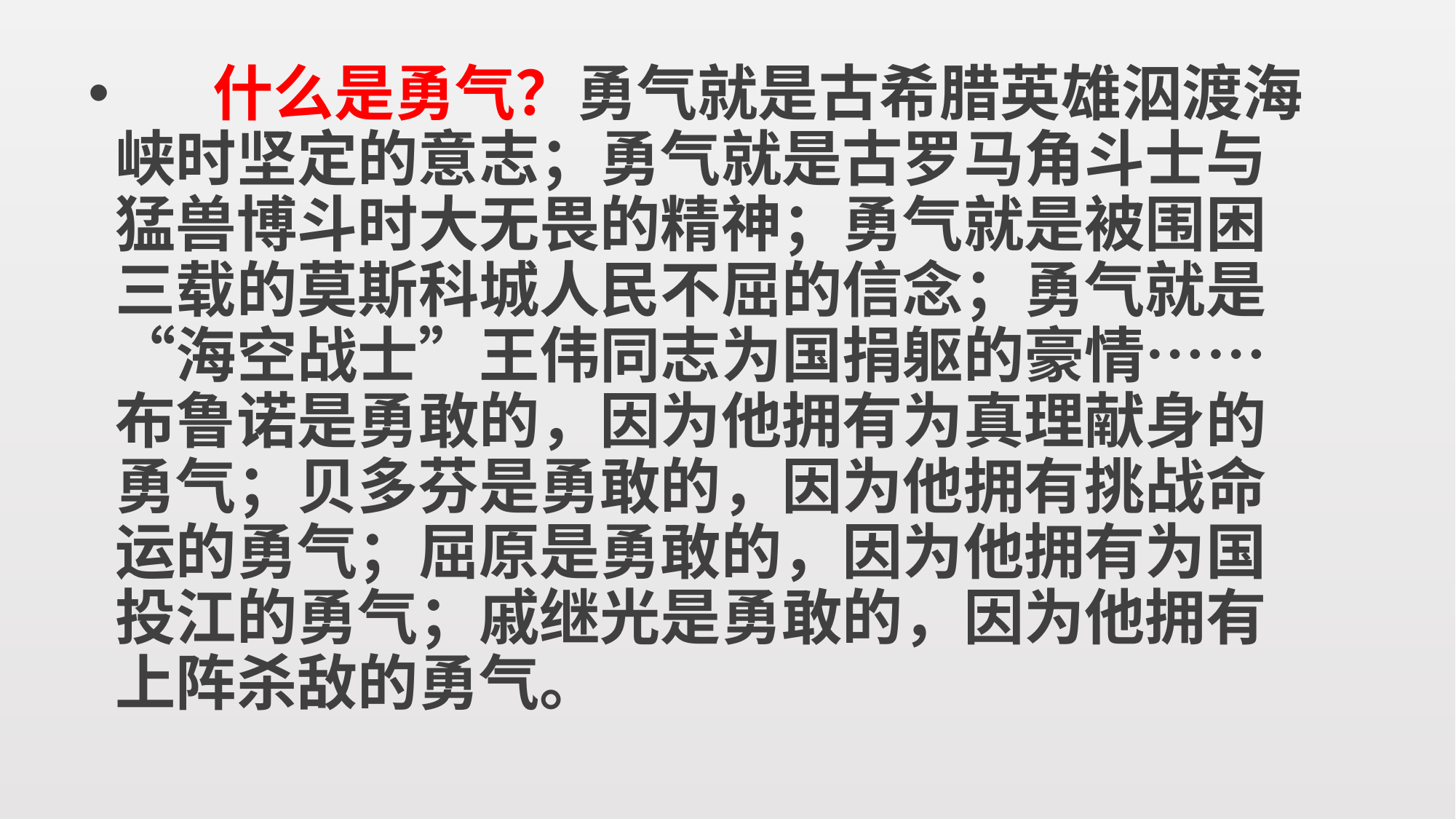

什么是勇气？勇气就是古希腊英雄泅渡海峡时坚定的意志；勇气就是古罗马角斗士与猛兽博斗时大无畏的精神；勇气就是被围困三载的莫斯科城人民不屈的信念；勇气就是“海空战士”王伟同志为国捐躯的豪情…… 布鲁诺是勇敢的，因为他拥有为真理献身的勇气；贝多芬是勇敢的，因为他拥有挑战命运的勇气；屈原是勇敢的，因为他拥有为国投江的勇气；戚继光是勇敢的，因为他拥有上阵杀敌的勇气。